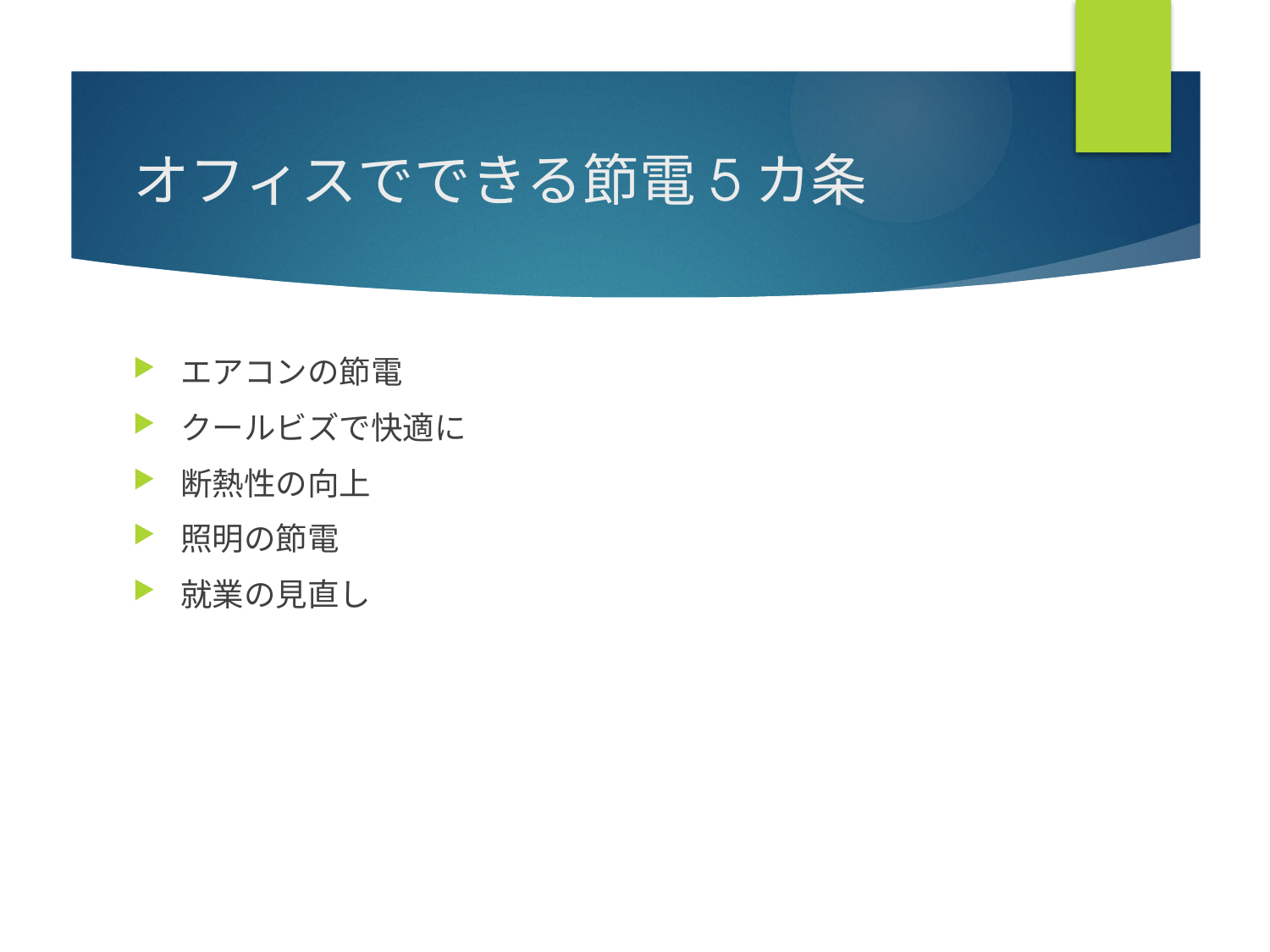

# オフィスでできる節電5カ条
エアコンの節電
クールビズで快適に
断熱性の向上
照明の節電
就業の見直し